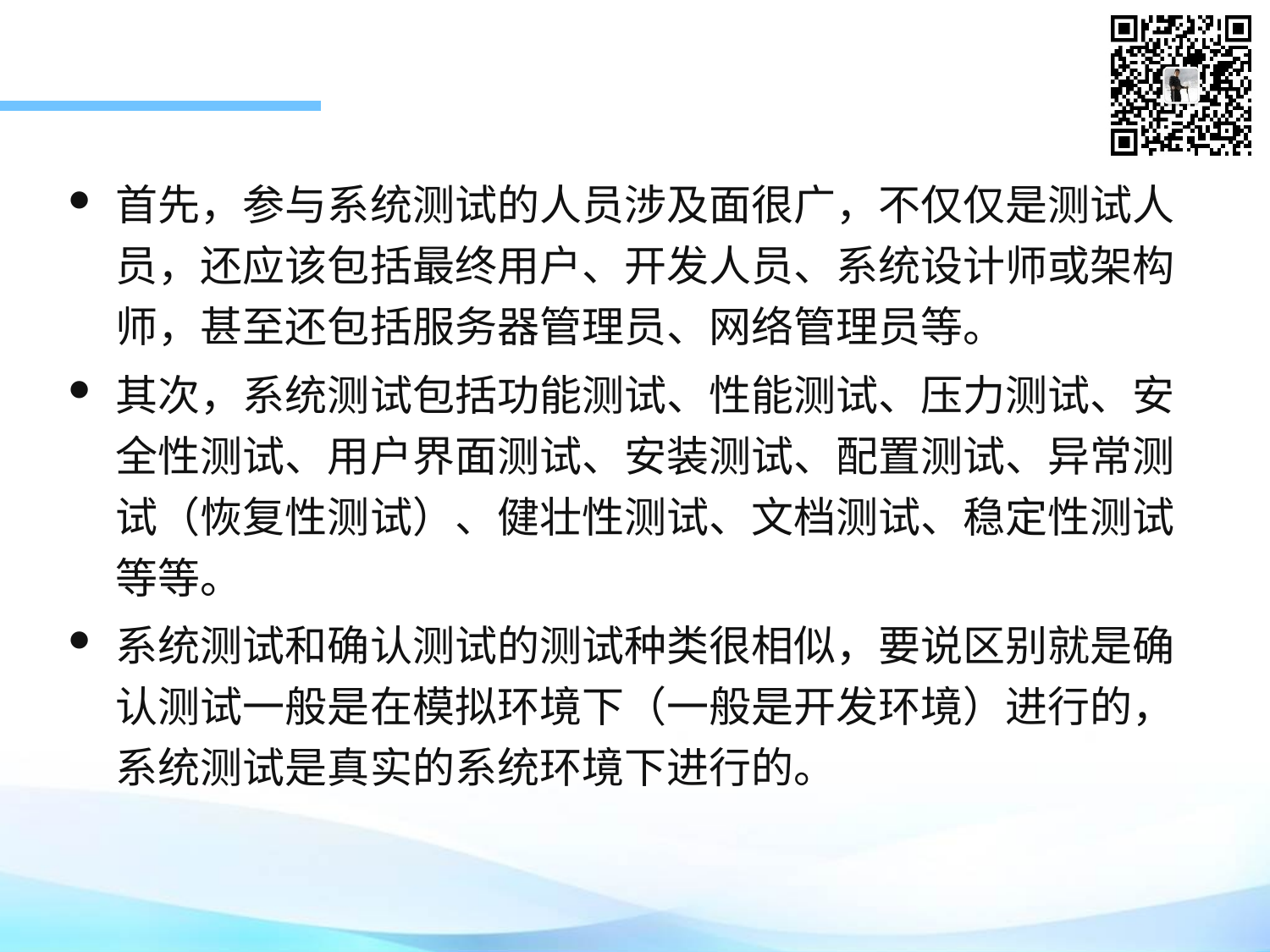

首先，参与系统测试的人员涉及面很广，不仅仅是测试人员，还应该包括最终用户、开发人员、系统设计师或架构师，甚至还包括服务器管理员、网络管理员等。
其次，系统测试包括功能测试、性能测试、压力测试、安全性测试、用户界面测试、安装测试、配置测试、异常测试（恢复性测试）、健壮性测试、文档测试、稳定性测试等等。
系统测试和确认测试的测试种类很相似，要说区别就是确认测试一般是在模拟环境下（一般是开发环境）进行的，系统测试是真实的系统环境下进行的。